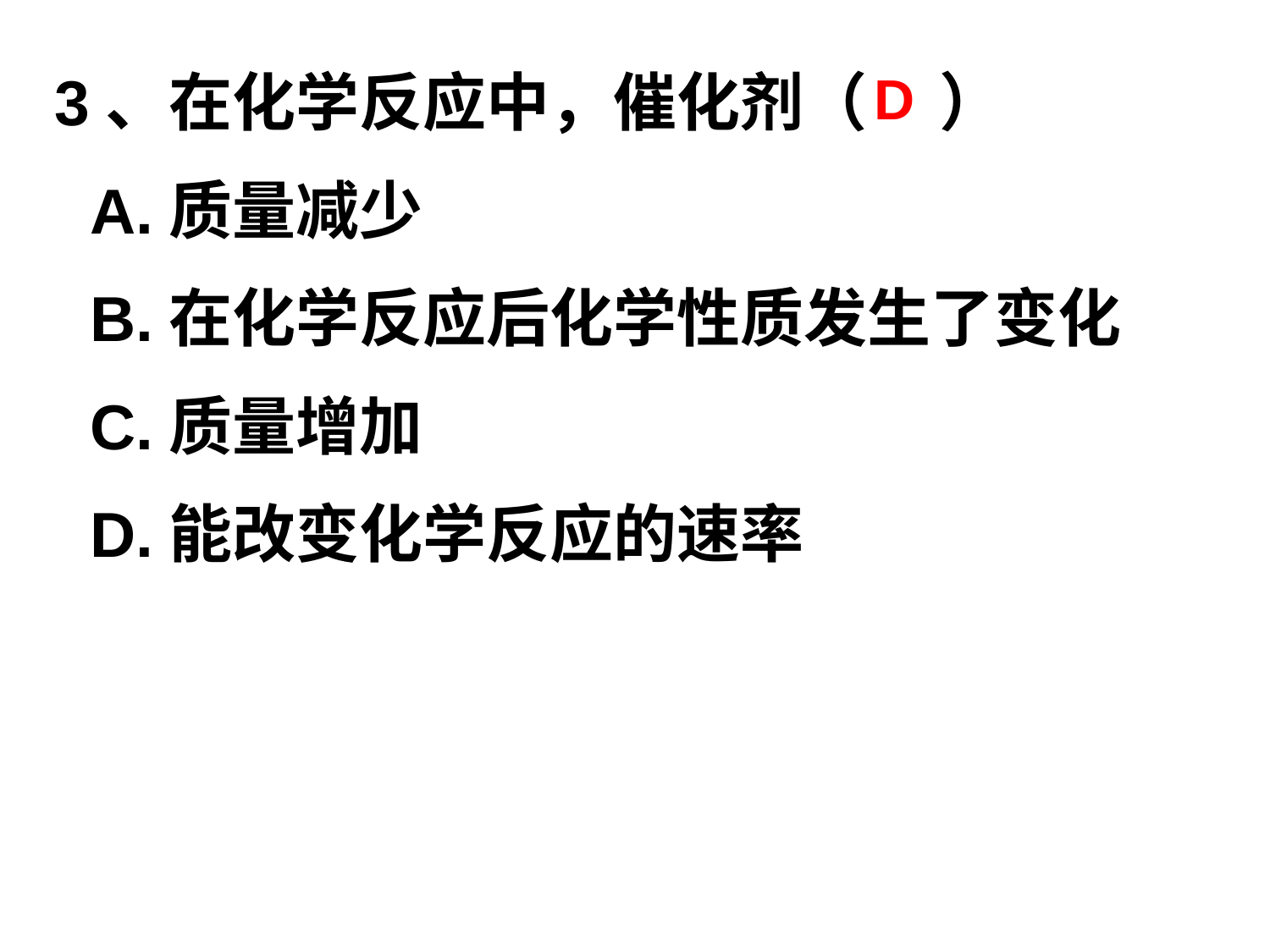

3、在化学反应中，催化剂（     ）
  A.质量减少
  B.在化学反应后化学性质发生了变化
  C.质量增加
  D.能改变化学反应的速率
D